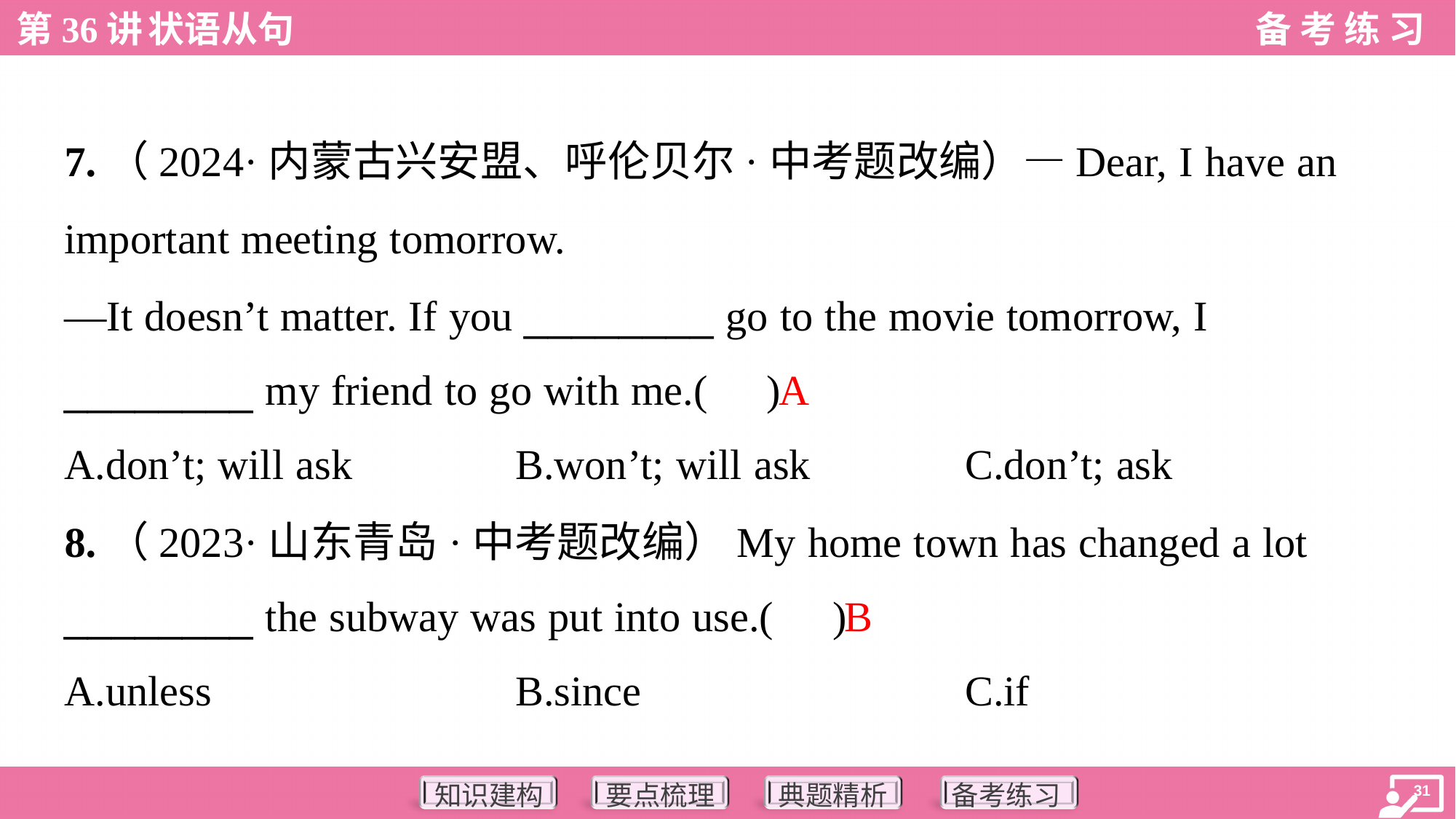

7.（2024·内蒙古兴安盟、呼伦贝尔·中考题改编）—Dear, I have an
important meeting tomorrow.
—It doesn’t matter. If you ________ go to the movie tomorrow, I
________ my friend to go with me.(     )
A
A.don’t; will ask	B.won’t; will ask	C.don’t; ask
8.（2023·山东青岛·中考题改编）My home town has changed a lot
________ the subway was put into use.(     )
B
A.unless	B.since	C.if